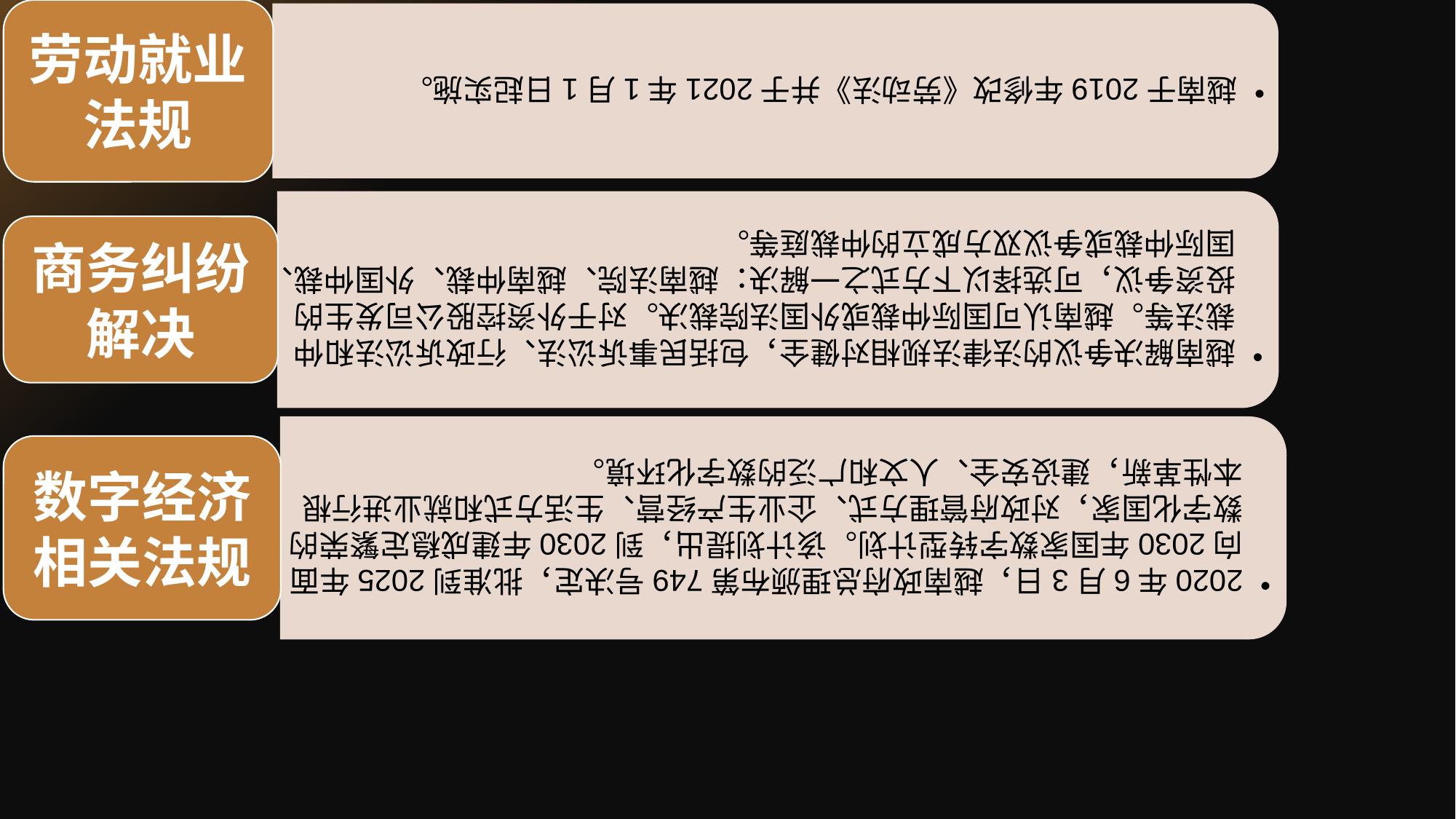

# 三、法律环境
越南于2019年修改《劳动法》并于2021年1月1日起实施。
劳动就业法规
越南解决争议的法律法规相对健全，包括民事诉讼法、行政诉讼法和仲裁法等。越南认可国际仲裁或外国法院裁决。对于外资控股公司发生的投资争议，可选择以下方式之一解决：越南法院、越南仲裁、外国仲裁、国际仲裁或争议双方成立的仲裁庭等。
商务纠纷解决
2020年6月3日，越南政府总理颁布第749号决定，批准到2025年面向2030年国家数字转型计划。该计划提出，到2030年建成稳定繁荣的数字化国家，对政府管理方式、企业生产经营、生活方式和就业进行根本性革新，建设安全、人文和广泛的数字化环境。
数字经济相关法规